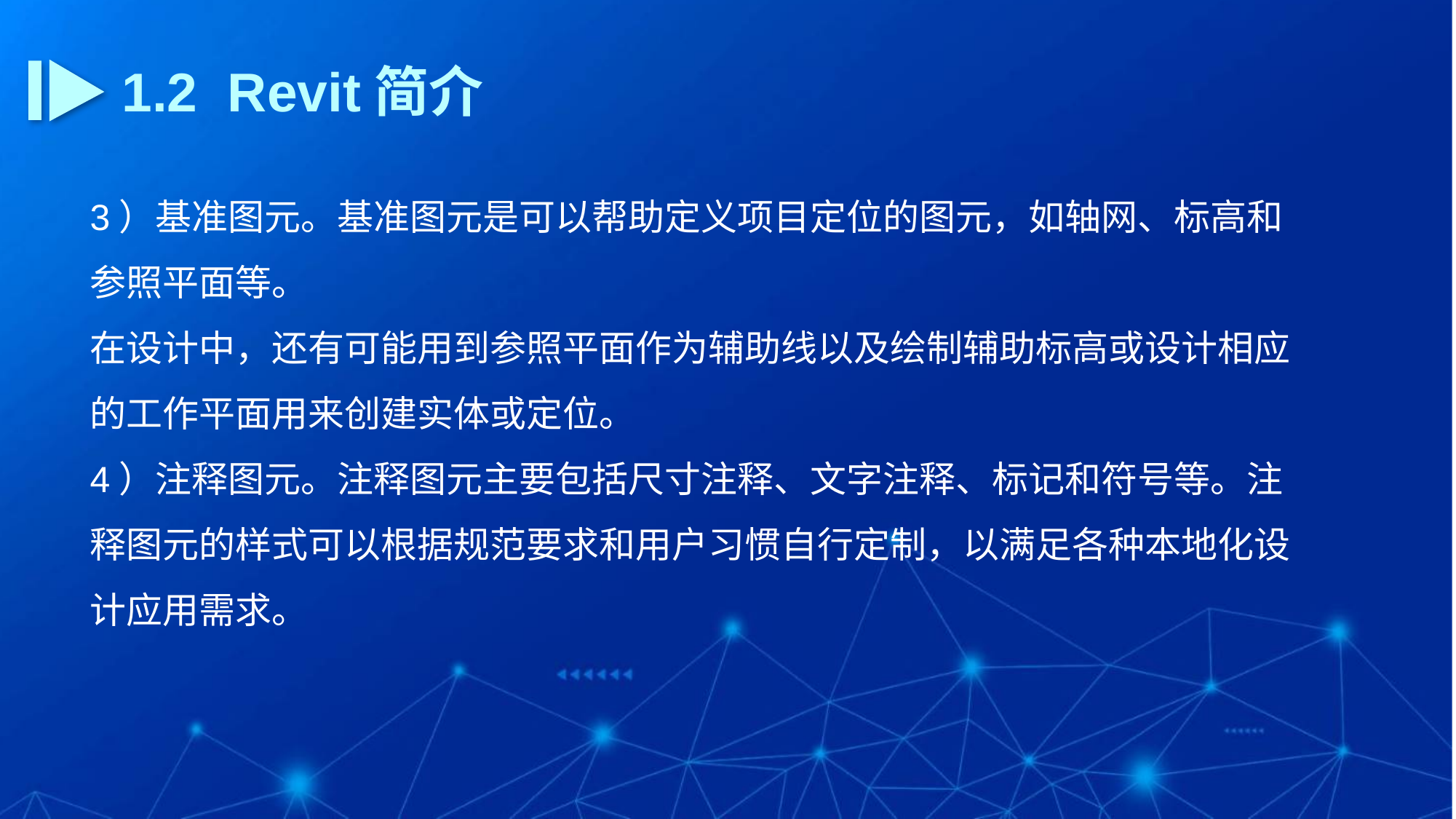

1.2  Revit简介

3）基准图元。基准图元是可以帮助定义项目定位的图元，如轴网、标高和参照平面等。
在设计中，还有可能用到参照平面作为辅助线以及绘制辅助标高或设计相应的工作平面用来创建实体或定位。
4）注释图元。注释图元主要包括尺寸注释、文字注释、标记和符号等。注释图元的样式可以根据规范要求和用户习惯自行定制，以满足各种本地化设计应用需求。